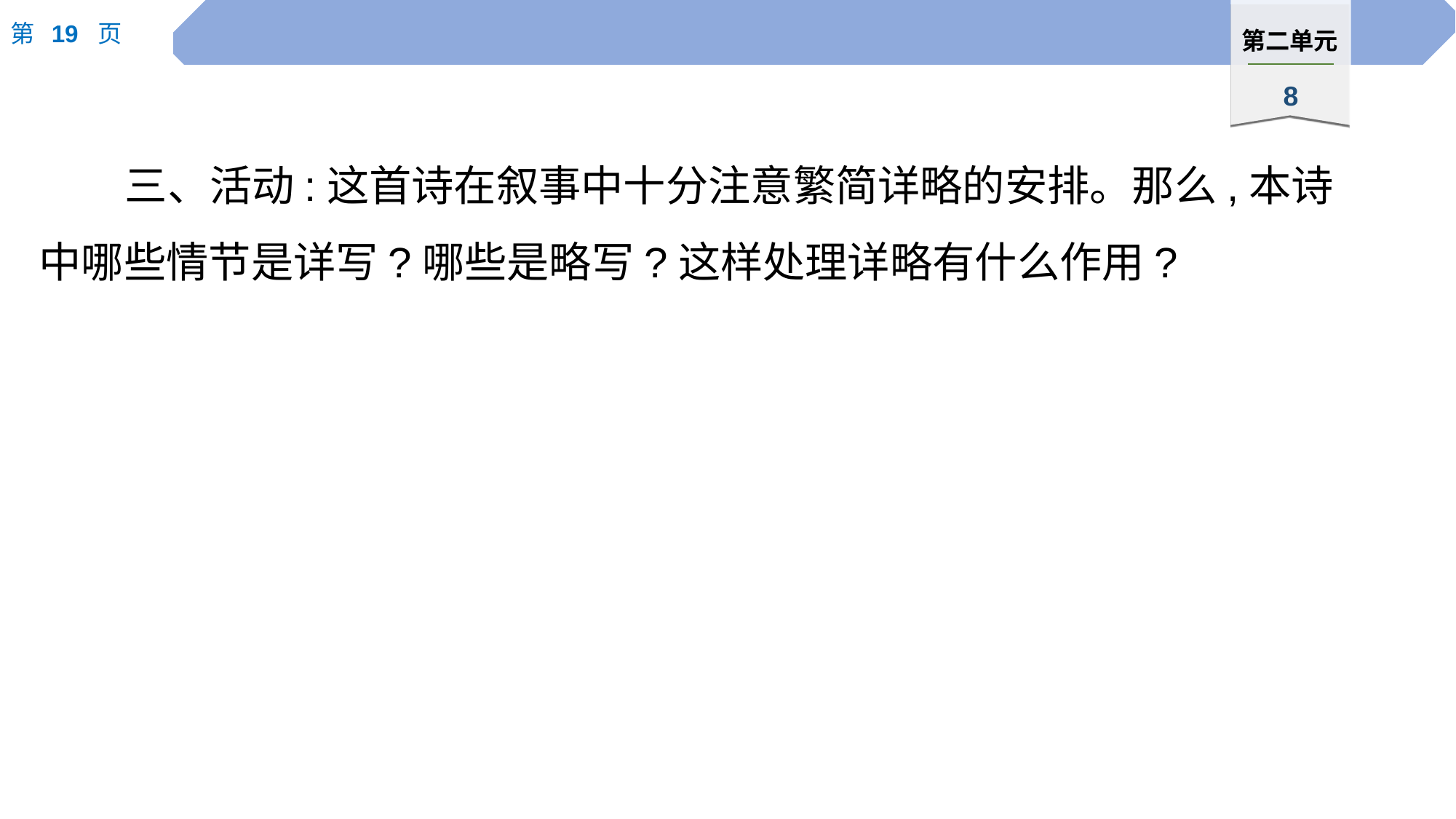

三、活动:这首诗在叙事中十分注意繁简详略的安排。那么,本诗中哪些情节是详写?哪些是略写?这样处理详略有什么作用?